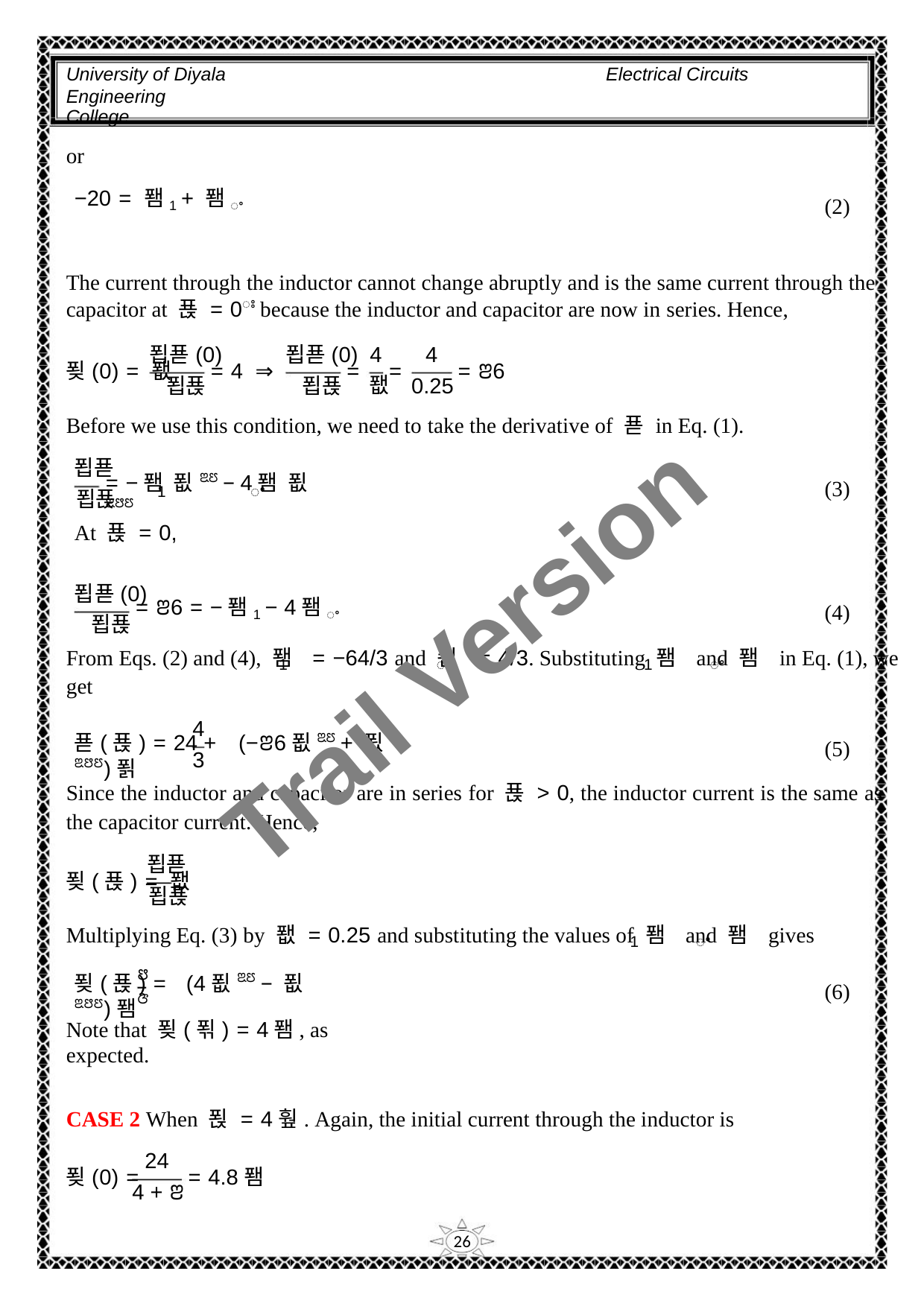

University of Diyala
Engineering College
Electrical Circuits
or
−20 = 퐴1 + 퐴ꢀ
(2)
The current through the inductor cannot change abruptly and is the same current through the
capacitor at 푡 = 0ꢁ because the inductor and capacitor are now in series. Hence,
푑푣(0)
푑푡
푑푣(0)
푑푡
4
퐶
4
푖(0) = 퐶
= 4 ⇒
=
=
= ꢂ6
0.25
Before we use this condition, we need to take the derivative of 푣 in Eq. (1).
푑푣
= −퐴 푒ꢃꢄ − 4퐴 푒ꢃꢅꢄ
(3)
(4)
1
ꢀ
푑푡
At 푡 = 0,
푑푣(0)
Trail Version
Trail Version
Trail Version
Trail Version
Trail Version
Trail Version
Trail Version
Trail Version
Trail Version
Trail Version
Trail Version
Trail Version
Trail Version
= ꢂ6 = −퐴1 − 4퐴ꢀ
푑푡
From Eqs. (2) and (4), 퐴 = −64/3 and 퐴 = 4/3. Substituting 퐴 and 퐴 in Eq. (1), we
1
ꢀ
1
ꢀ
get
4
푣(푡) = 24 + (−ꢂ6푒ꢃꢄ + 푒ꢃꢅꢄ)푉
(5)
3
Since the inductor and capacitor are in series for 푡 > 0, the inductor current is the same as
the capacitor current. Hence,
푑푣
푖(푡) = 퐶
푑푡
Multiplying Eq. (3) by 퐶 = 0.25 and substituting the values of 퐴 and 퐴 gives
1
ꢀ
ꢅ
푖(푡) = (4푒ꢃꢄ − 푒ꢃꢅꢄ)퐴
(6)
ꢆ
Note that 푖(푂) = 4퐴, as expected.
CASE 2 When 푅 = 4훺. Again, the initial current through the inductor is
24
푖(0) =
= 4.8퐴
4 + ꢂ
26